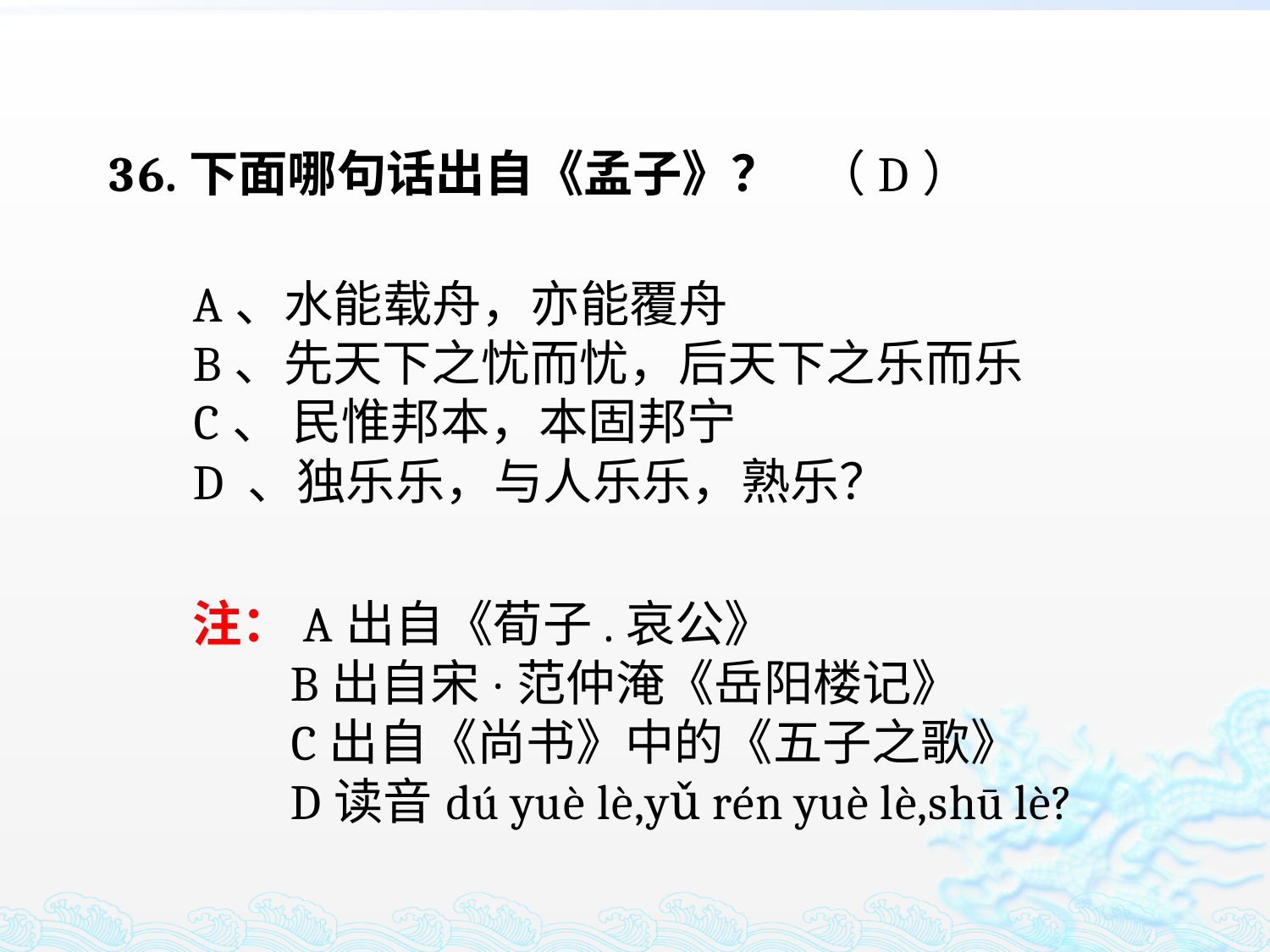

36.下面哪句话出自《孟子》？
（D）
A、水能载舟，亦能覆舟
B、先天下之忧而忧，后天下之乐而乐
C、 民惟邦本，本固邦宁
D 、独乐乐，与人乐乐，熟乐？
注：A出自《荀子.哀公》
         B出自宋·范仲淹《岳阳楼记》
         C出自《尚书》中的《五子之歌》
         D读音dú yuè lè,yǔ rén yuè lè,shū lè?